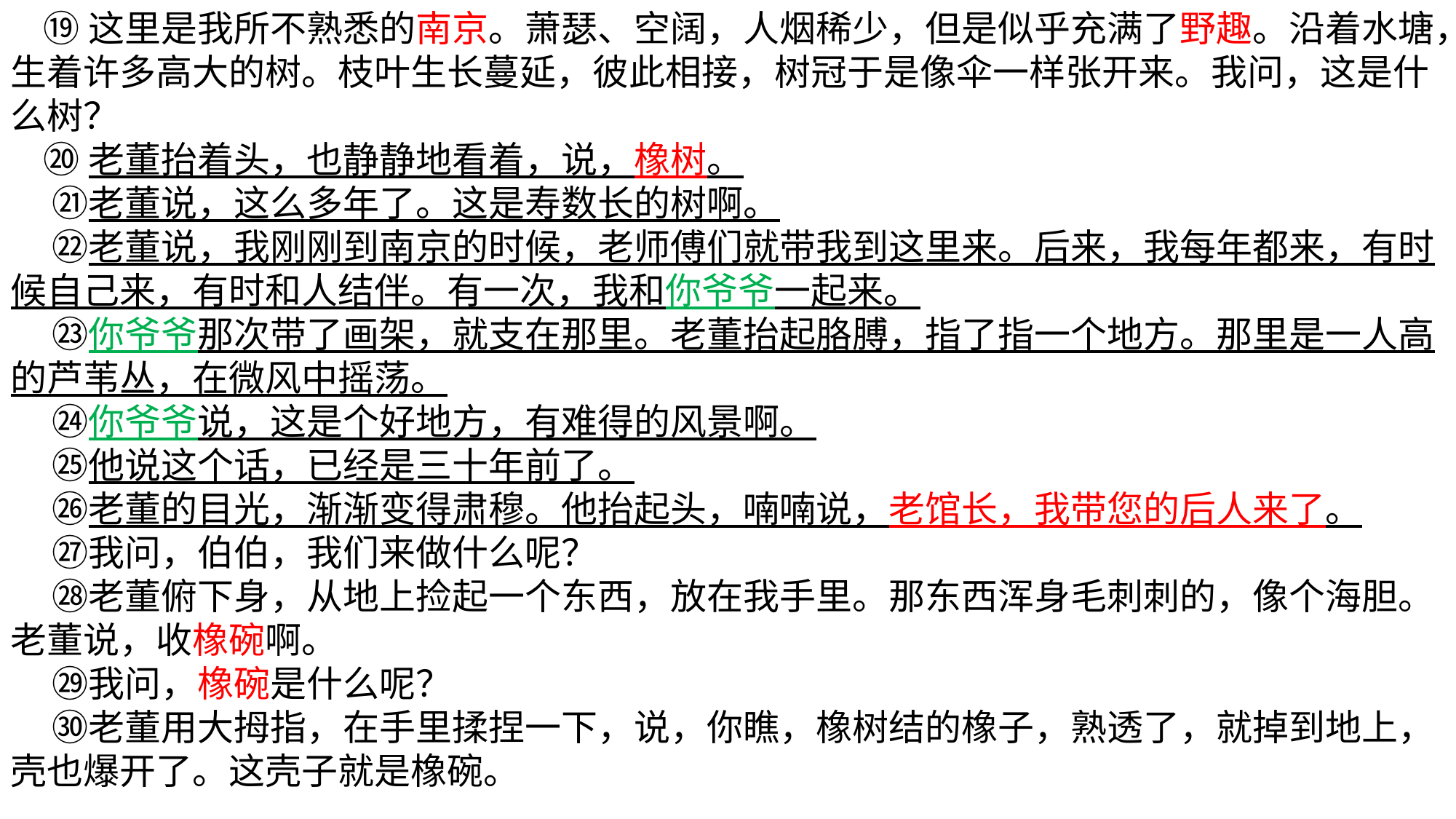

⑲这里是我所不熟悉的南京。萧瑟、空阔，人烟稀少，但是似乎充满了野趣。沿着水塘，生着许多高大的树。枝叶生长蔓延，彼此相接，树冠于是像伞一样张开来。我问，这是什么树？
    ⑳老董抬着头，也静静地看着，说，橡树。
    ㉑老董说，这么多年了。这是寿数长的树啊。
    ㉒老董说，我刚刚到南京的时候，老师傅们就带我到这里来。后来，我每年都来，有时候自己来，有时和人结伴。有一次，我和你爷爷一起来。
    ㉓你爷爷那次带了画架，就支在那里。老董抬起胳膊，指了指一个地方。那里是一人高的芦苇丛，在微风中摇荡。
    ㉔你爷爷说，这是个好地方，有难得的风景啊。
    ㉕他说这个话，已经是三十年前了。
    ㉖老董的目光，渐渐变得肃穆。他抬起头，喃喃说，老馆长，我带您的后人来了。
    ㉗我问，伯伯，我们来做什么呢？
    ㉘老董俯下身，从地上捡起一个东西，放在我手里。那东西浑身毛刺刺的，像个海胆。  老董说，收橡碗啊。
    ㉙我问，橡碗是什么呢？
    ㉚老董用大拇指，在手里揉捏一下，说，你瞧，橡树结的橡子，熟透了，就掉到地上，壳也爆开了。这壳子就是橡碗。